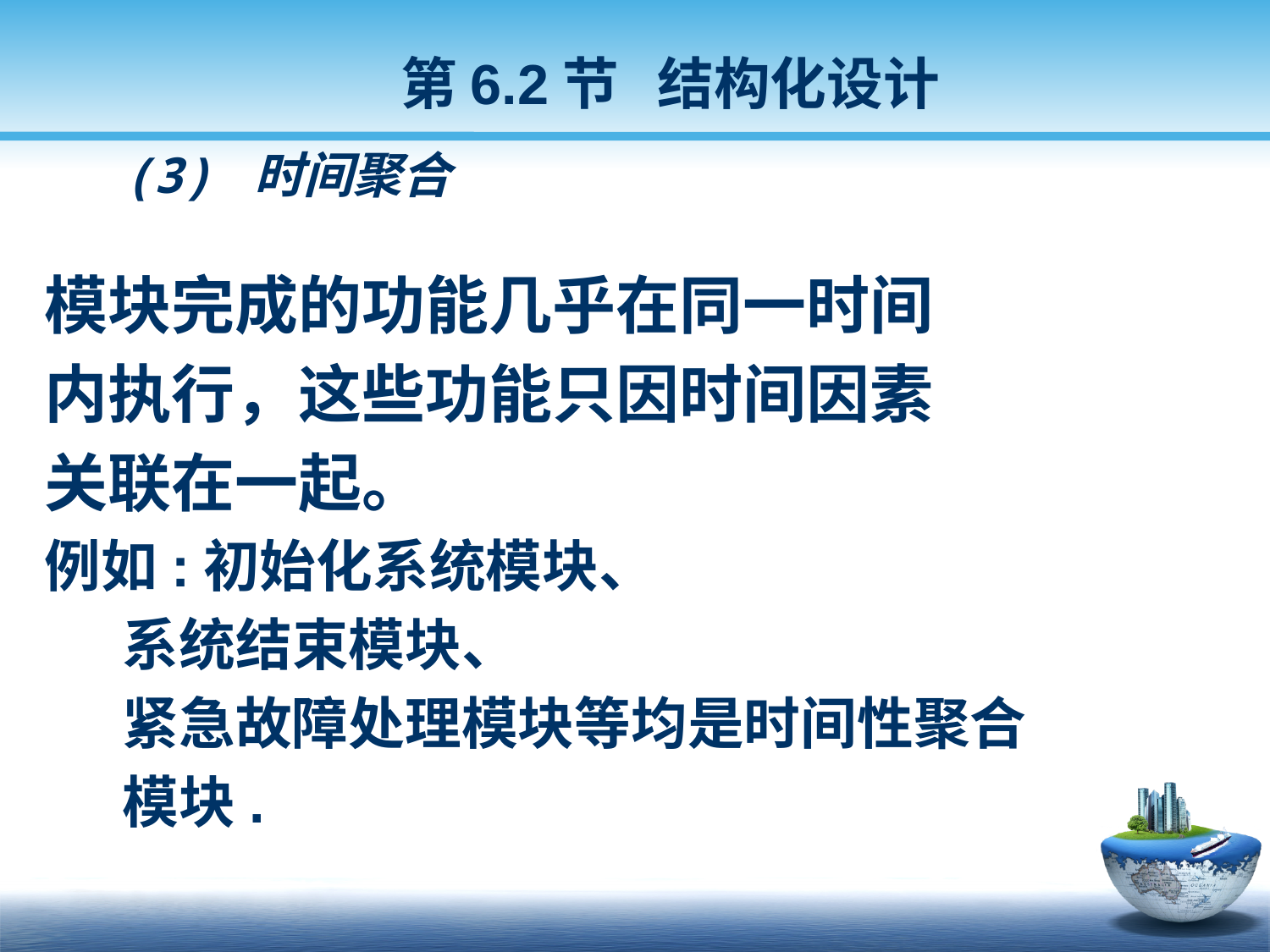

第6.2节   结构化设计
(3) 时间聚合
模块完成的功能几乎在同一时间
内执行，这些功能只因时间因素
关联在一起。
例如:初始化系统模块、
     系统结束模块、
     紧急故障处理模块等均是时间性聚合
     模块.